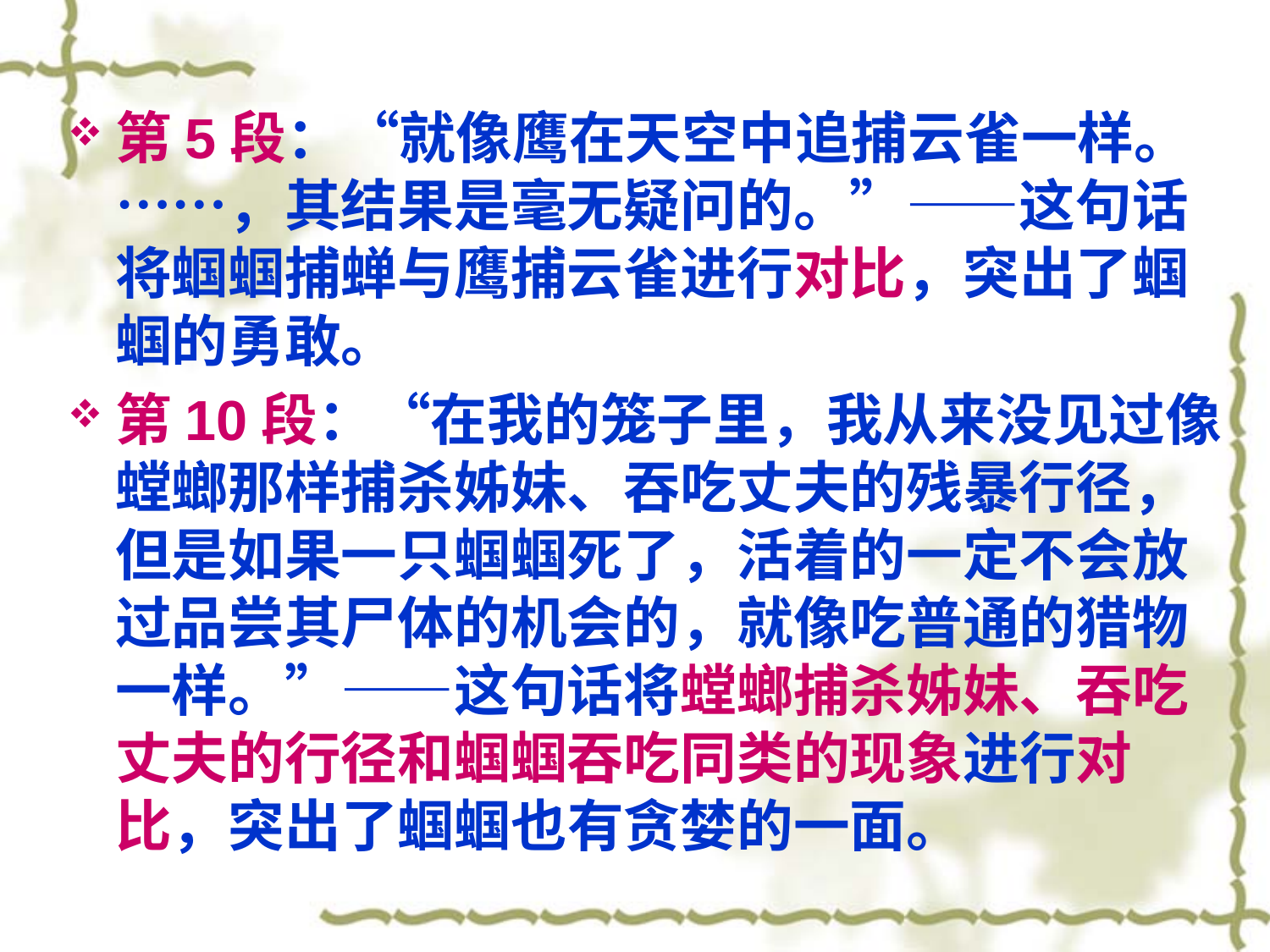

第5段：“就像鹰在天空中追捕云雀一样。……，其结果是毫无疑问的。”——这句话将蝈蝈捕蝉与鹰捕云雀进行对比，突出了蝈蝈的勇敢。
第10段：“在我的笼子里，我从来没见过像螳螂那样捕杀姊妹、吞吃丈夫的残暴行径，但是如果一只蝈蝈死了，活着的一定不会放过品尝其尸体的机会的，就像吃普通的猎物一样。”——这句话将螳螂捕杀姊妹、吞吃丈夫的行径和蝈蝈吞吃同类的现象进行对比，突出了蝈蝈也有贪婪的一面。